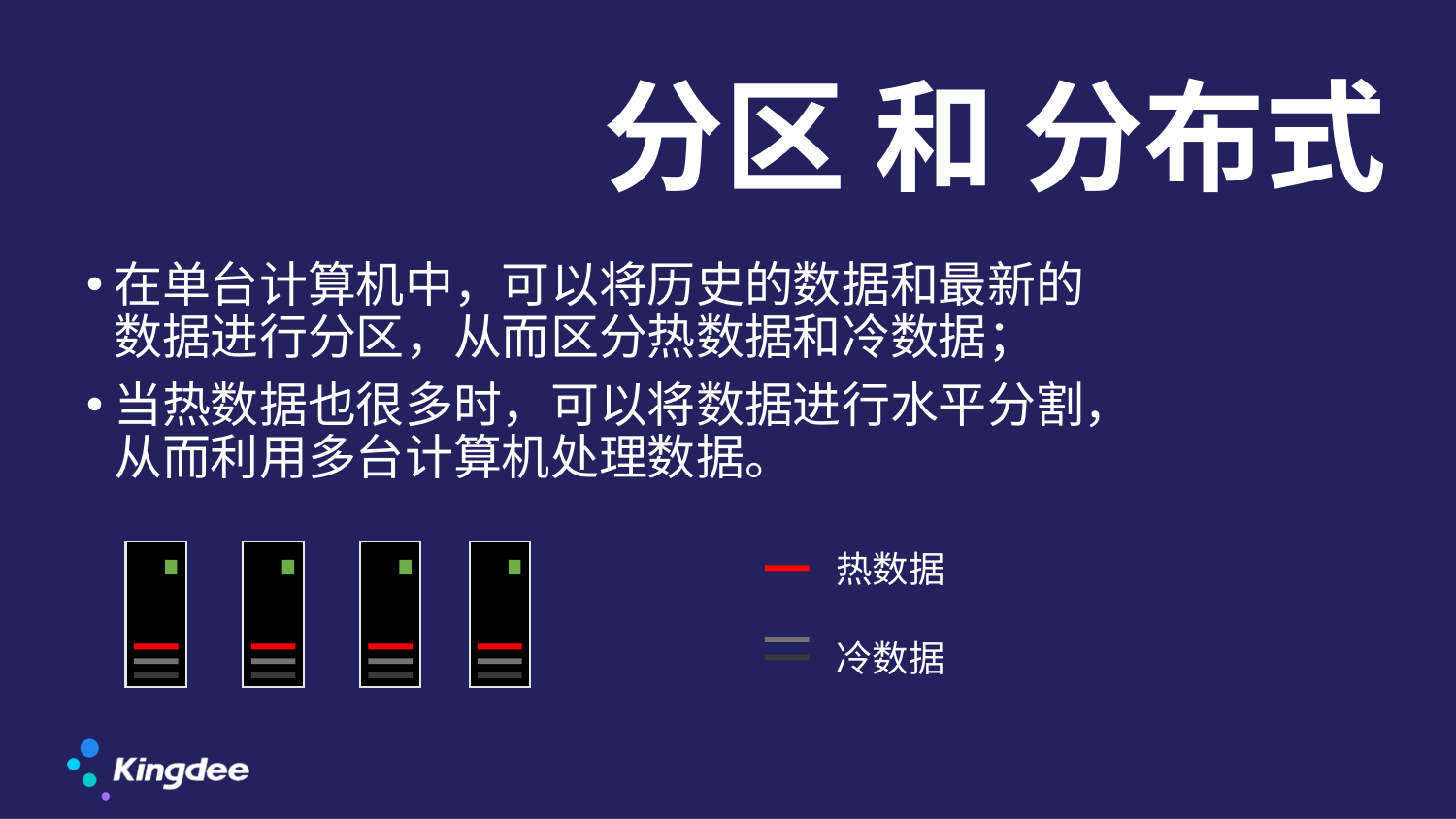

# 分区 和 分布式
在单台计算机中，可以将历史的数据和最新的数据进行分区，从而区分热数据和冷数据；
当热数据也很多时，可以将数据进行水平分割，从而利用多台计算机处理数据。
热数据

冷数据